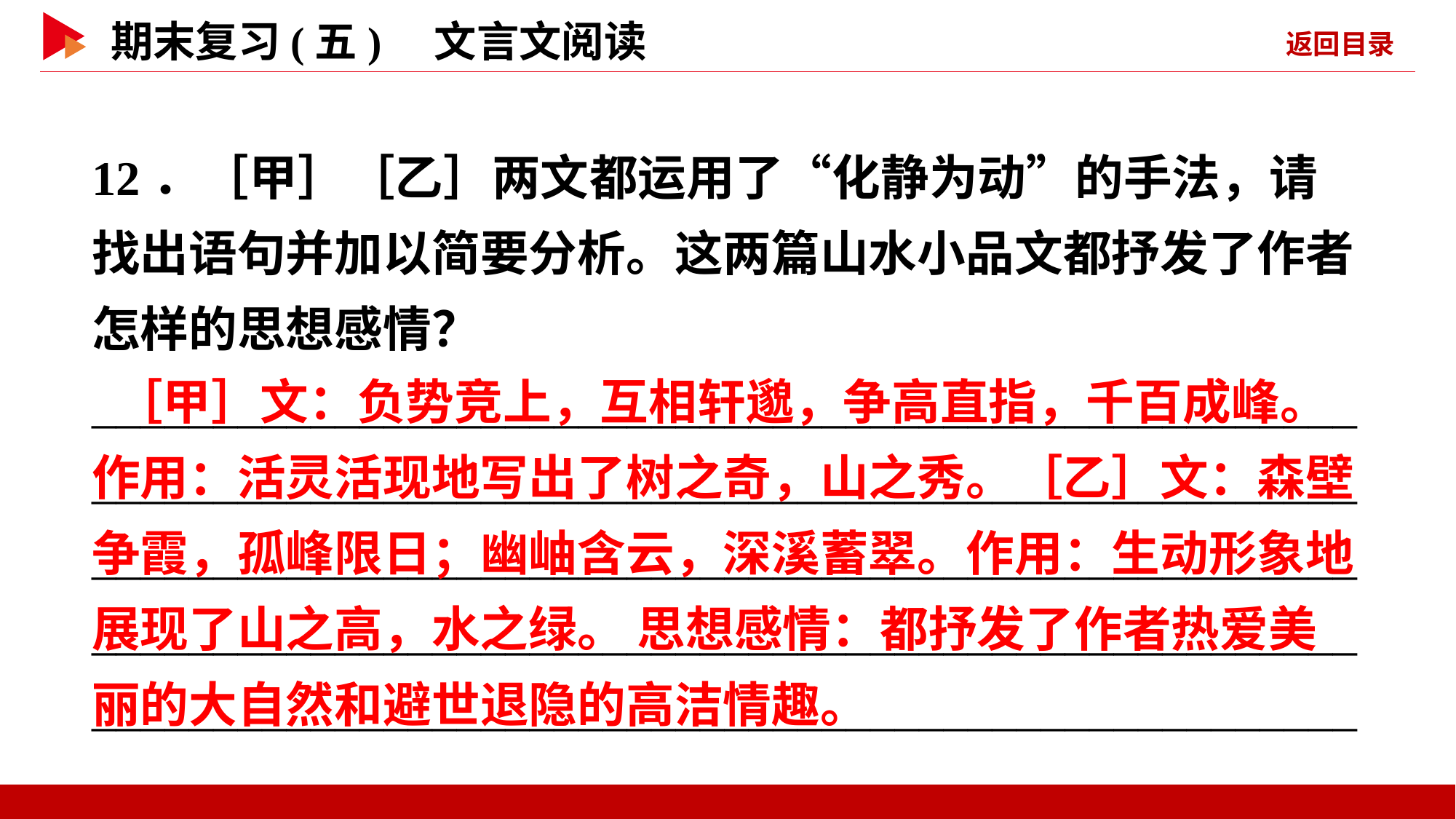

12．［甲］［乙］两文都运用了“化静为动”的手法，请找出语句并加以简要分析。这两篇山水小品文都抒发了作者怎样的思想感情？
____________________________________________________________________________________________________________________________________________________________________________________________________________________________________________________________________
 ［甲］文：负势竞上，互相轩邈，争高直指，千百成峰。作用：活灵活现地写出了树之奇，山之秀。［乙］文：森壁争霞，孤峰限日；幽岫含云，深溪蓄翠。作用：生动形象地展现了山之高，水之绿。 思想感情：都抒发了作者热爱美丽的大自然和避世退隐的高洁情趣。